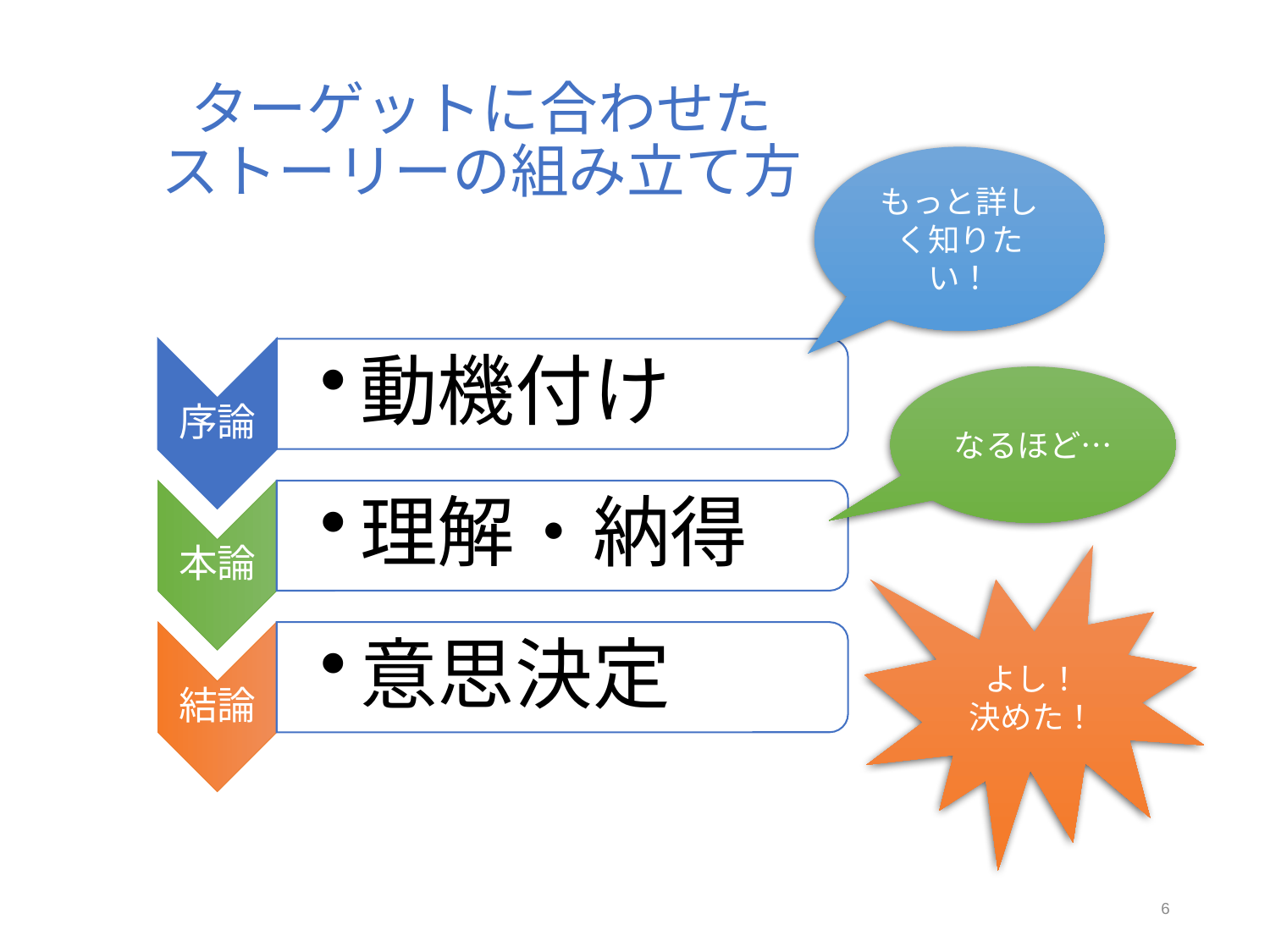

# ターゲットに合わせた ストーリーの組み立て方
もっと詳しく知りたい！
序論
動機付け
本論
理解・納得
結論
意思決定
なるほど…
よし！
決めた！
6